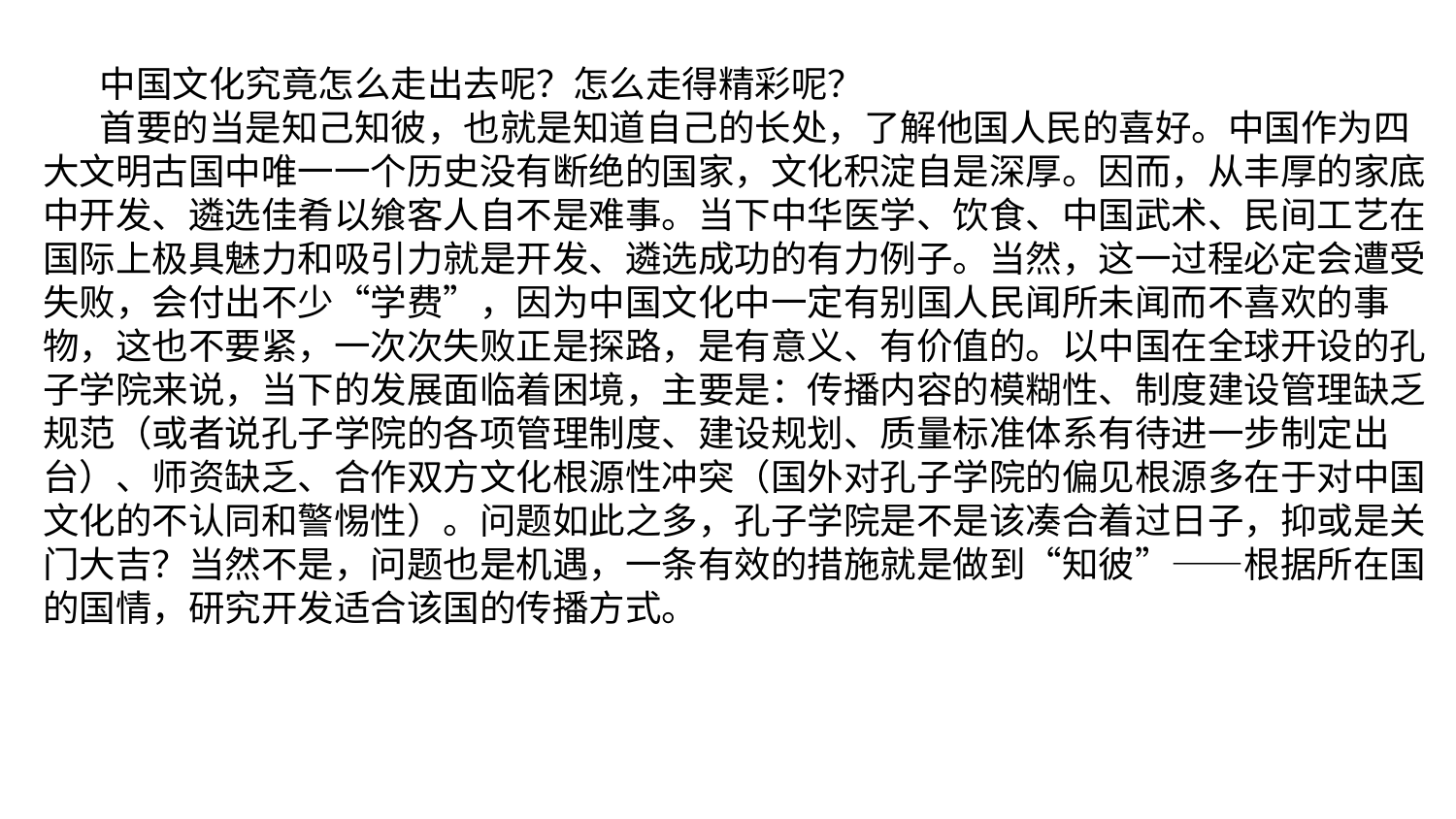

#
中国文化究竟怎么走出去呢？怎么走得精彩呢？
首要的当是知己知彼，也就是知道自己的长处，了解他国人民的喜好。中国作为四大文明古国中唯一一个历史没有断绝的国家，文化积淀自是深厚。因而，从丰厚的家底中开发、遴选佳肴以飨客人自不是难事。当下中华医学、饮食、中国武术、民间工艺在国际上极具魅力和吸引力就是开发、遴选成功的有力例子。当然，这一过程必定会遭受失败，会付出不少“学费”，因为中国文化中一定有别国人民闻所未闻而不喜欢的事物，这也不要紧，一次次失败正是探路，是有意义、有价值的。以中国在全球开设的孔子学院来说，当下的发展面临着困境，主要是：传播内容的模糊性、制度建设管理缺乏规范（或者说孔子学院的各项管理制度、建设规划、质量标准体系有待进一步制定出台）、师资缺乏、合作双方文化根源性冲突（国外对孔子学院的偏见根源多在于对中国文化的不认同和警惕性）。问题如此之多，孔子学院是不是该凑合着过日子，抑或是关门大吉？当然不是，问题也是机遇，一条有效的措施就是做到“知彼”——根据所在国的国情，研究开发适合该国的传播方式。